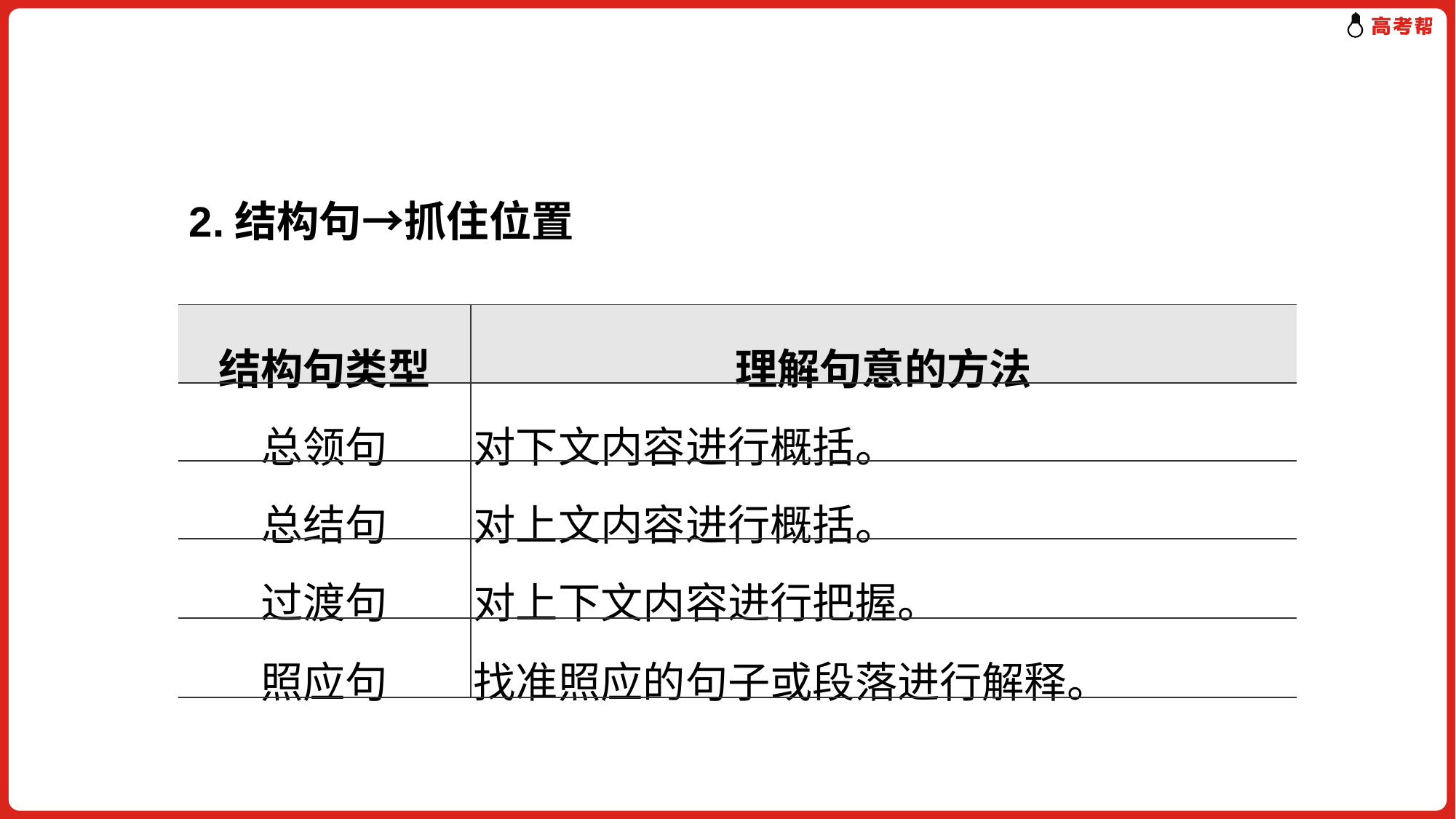

2.结构句→抓住位置
| 结构句类型 | 理解句意的方法 |
| --- | --- |
| 总领句 | 对下文内容进行概括。 |
| 总结句 | 对上文内容进行概括。 |
| 过渡句 | 对上下文内容进行把握。 |
| 照应句 | 找准照应的句子或段落进行解释。 |